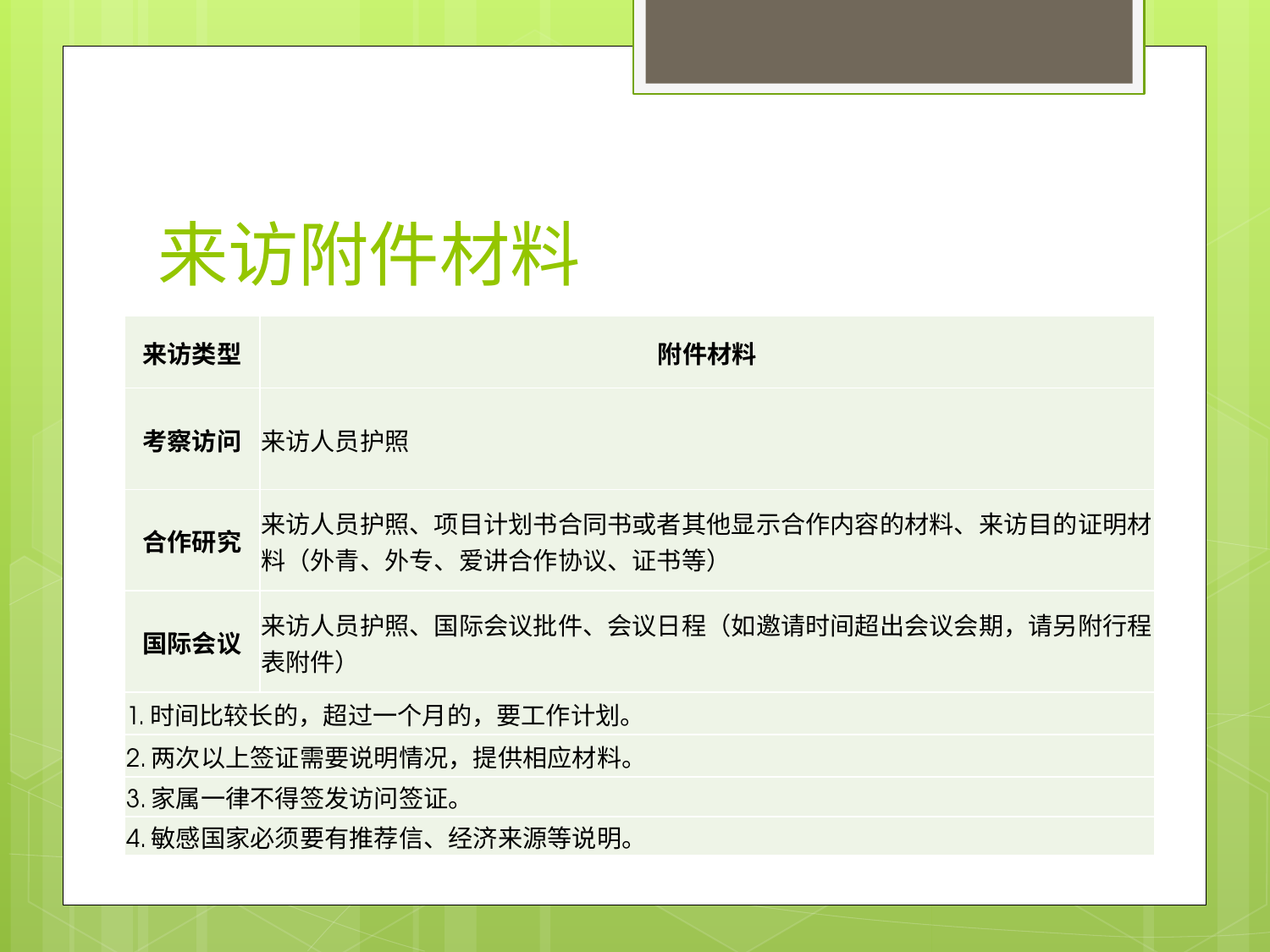

# 来访附件材料
| 来访类型 | 附件材料 |
| --- | --- |
| 考察访问 | 来访人员护照 |
| 合作研究 | 来访人员护照、项目计划书合同书或者其他显示合作内容的材料、来访目的证明材料（外青、外专、爱讲合作协议、证书等） |
| 国际会议 | 来访人员护照、国际会议批件、会议日程（如邀请时间超出会议会期，请另附行程表附件） |
| 1.时间比较长的，超过一个月的，要工作计划。 |  |
| 2.两次以上签证需要说明情况，提供相应材料。 |  |
| 3.家属一律不得签发访问签证。 |  |
| 4.敏感国家必须要有推荐信、经济来源等说明。 |  |